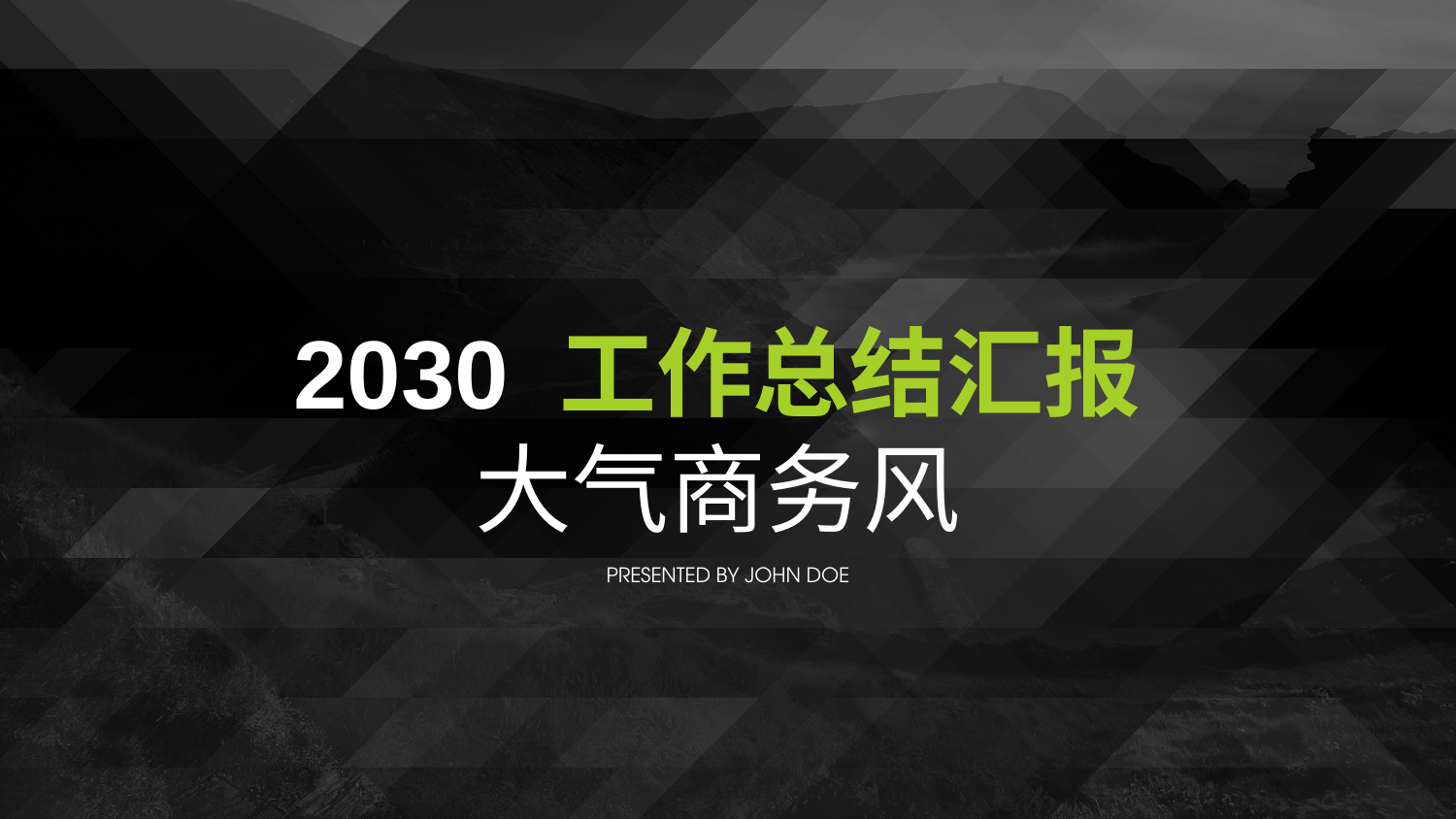

2030 工作总结汇报
大气商务风
PRESENTED BY JOHN DOE